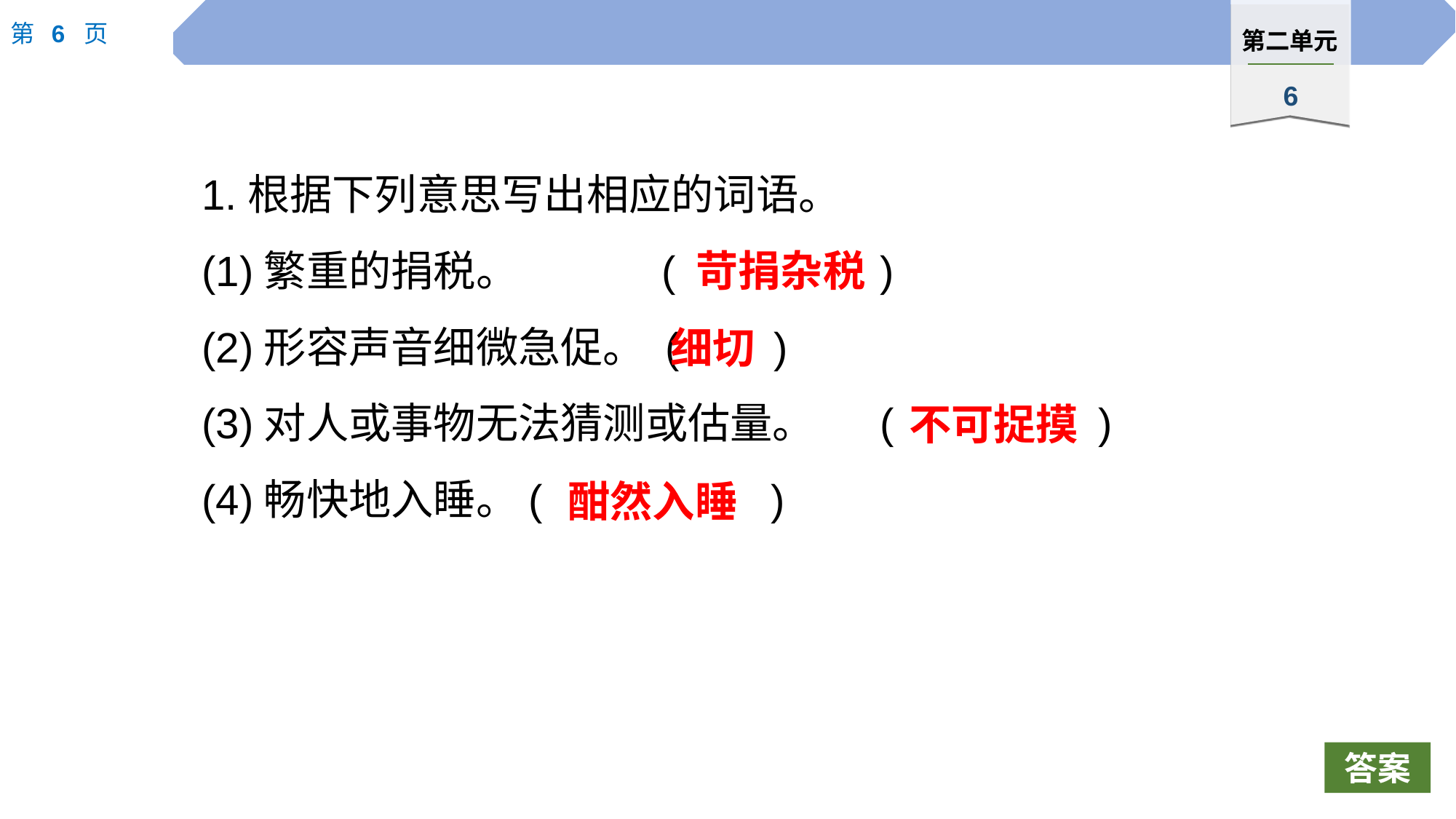

1.根据下列意思写出相应的词语。
(1)繁重的捐税。		(		)
(2)形容声音细微急促。 (        )
(3)对人或事物无法猜测或估量。	(		)
(4)畅快地入睡。(			)
苛捐杂税
细切
不可捉摸
酣然入睡
答案